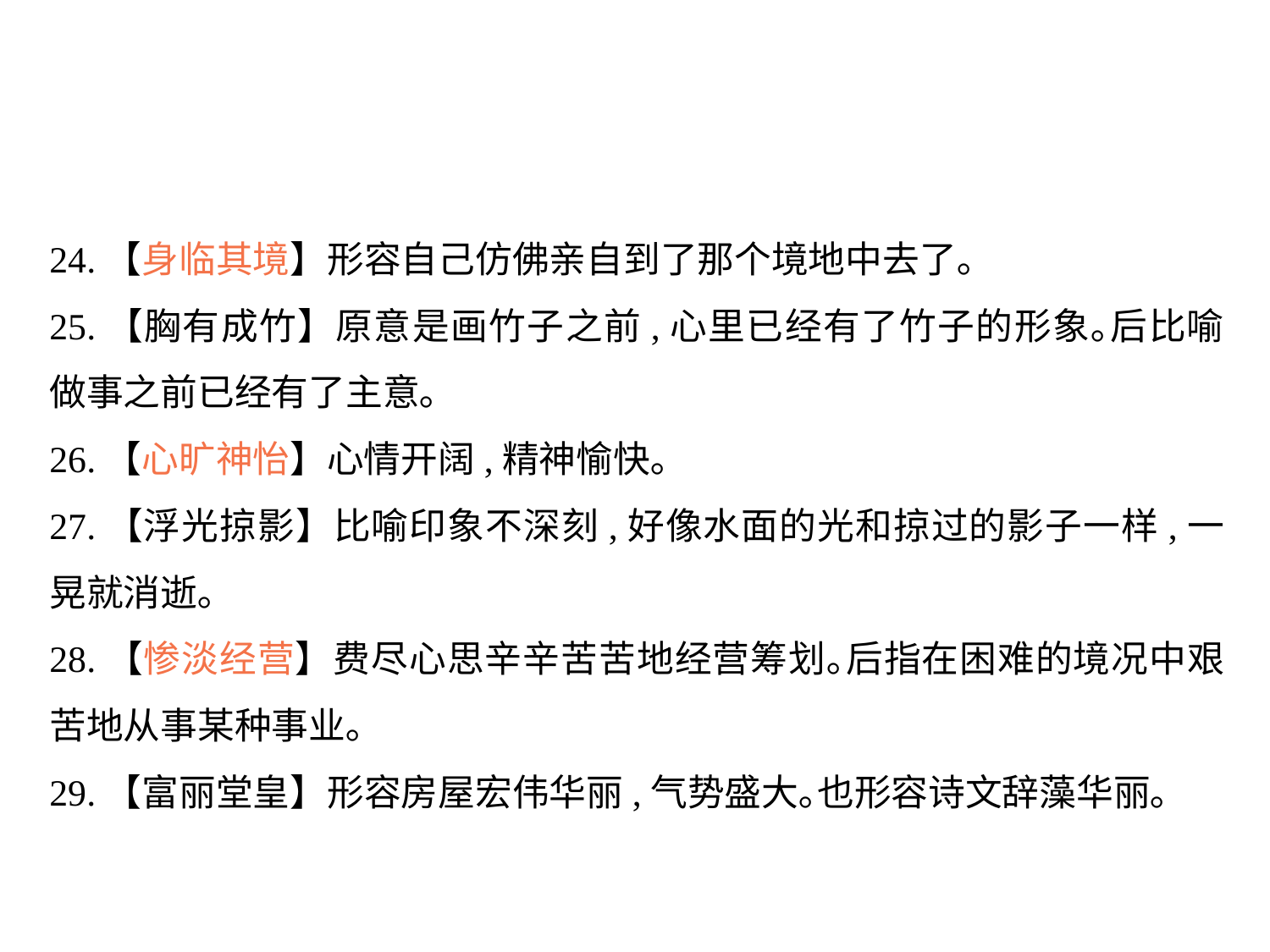

24.【身临其境】形容自己仿佛亲自到了那个境地中去了｡
25.【胸有成竹】原意是画竹子之前,心里已经有了竹子的形象｡后比喻做事之前已经有了主意｡
26.【心旷神怡】心情开阔,精神愉快｡
27.【浮光掠影】比喻印象不深刻,好像水面的光和掠过的影子一样,一晃就消逝｡
28.【惨淡经营】费尽心思辛辛苦苦地经营筹划｡后指在困难的境况中艰苦地从事某种事业｡
29.【富丽堂皇】形容房屋宏伟华丽,气势盛大｡也形容诗文辞藻华丽｡